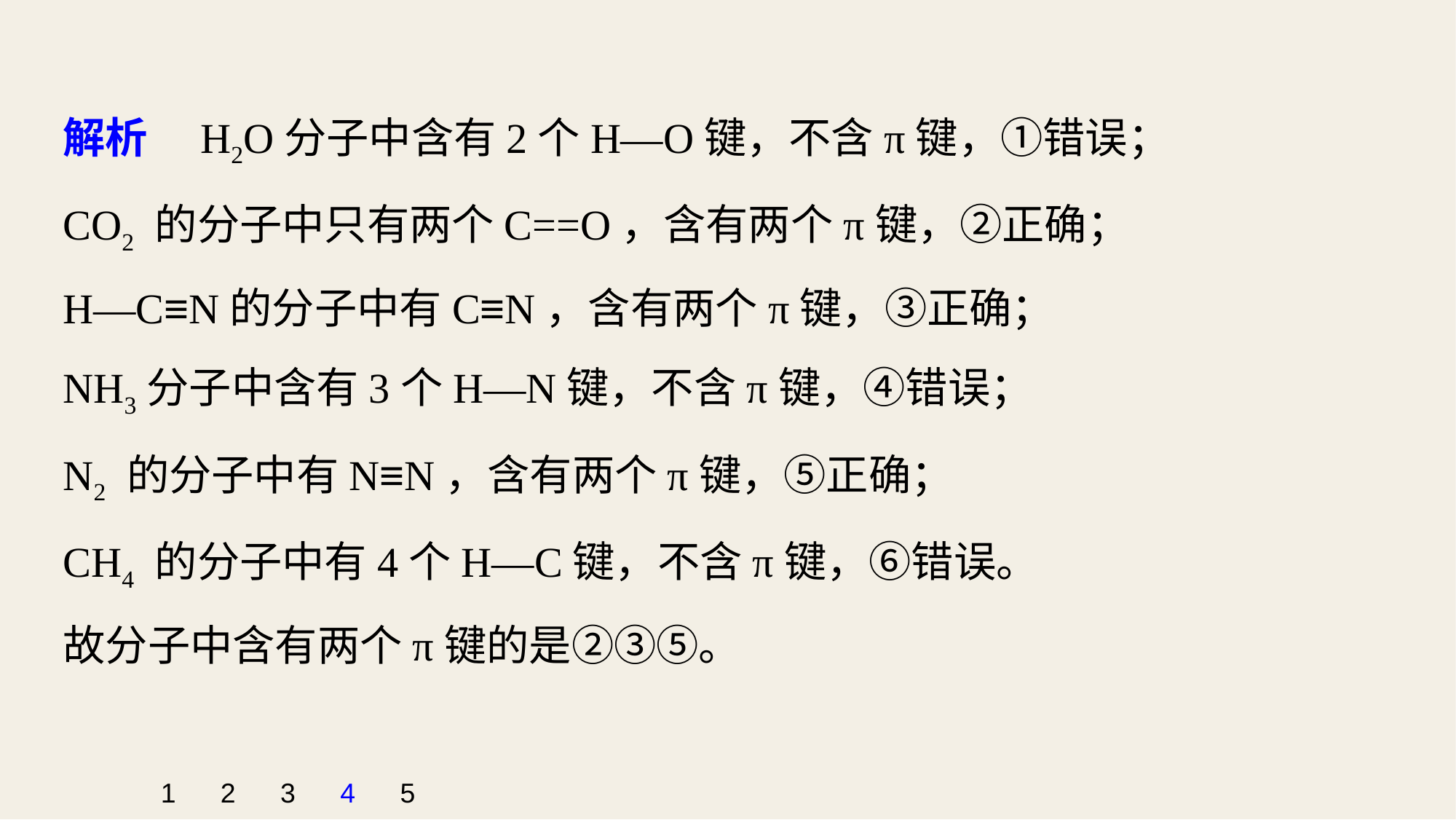

解析　H2O分子中含有2个H—O键，不含π键，①错误；
CO2 的分子中只有两个C==O，含有两个π键，②正确；
H—C≡N的分子中有C≡N，含有两个π键，③正确；
NH3分子中含有3个H—N键，不含π键，④错误；
N2 的分子中有N≡N，含有两个π键，⑤正确；
CH4 的分子中有4个H—C键，不含π键，⑥错误。
故分子中含有两个π键的是②③⑤。
1
2
3
4
5